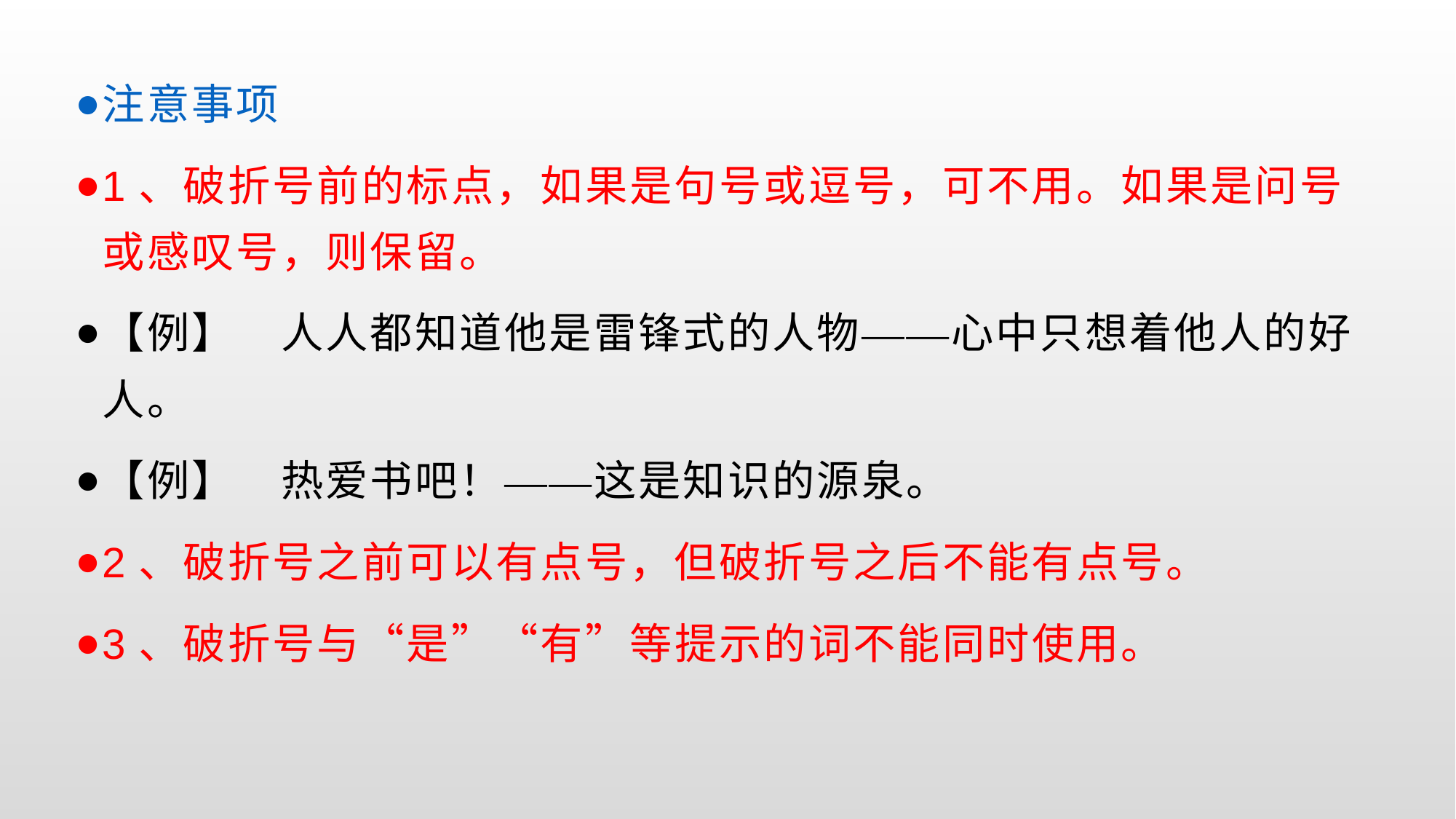

注意事项
1、破折号前的标点，如果是句号或逗号，可不用。如果是问号或感叹号，则保留。
【例】　人人都知道他是雷锋式的人物——心中只想着他人的好人。
【例】　热爱书吧！——这是知识的源泉。
2、破折号之前可以有点号，但破折号之后不能有点号。
3、破折号与“是”“有”等提示的词不能同时使用。